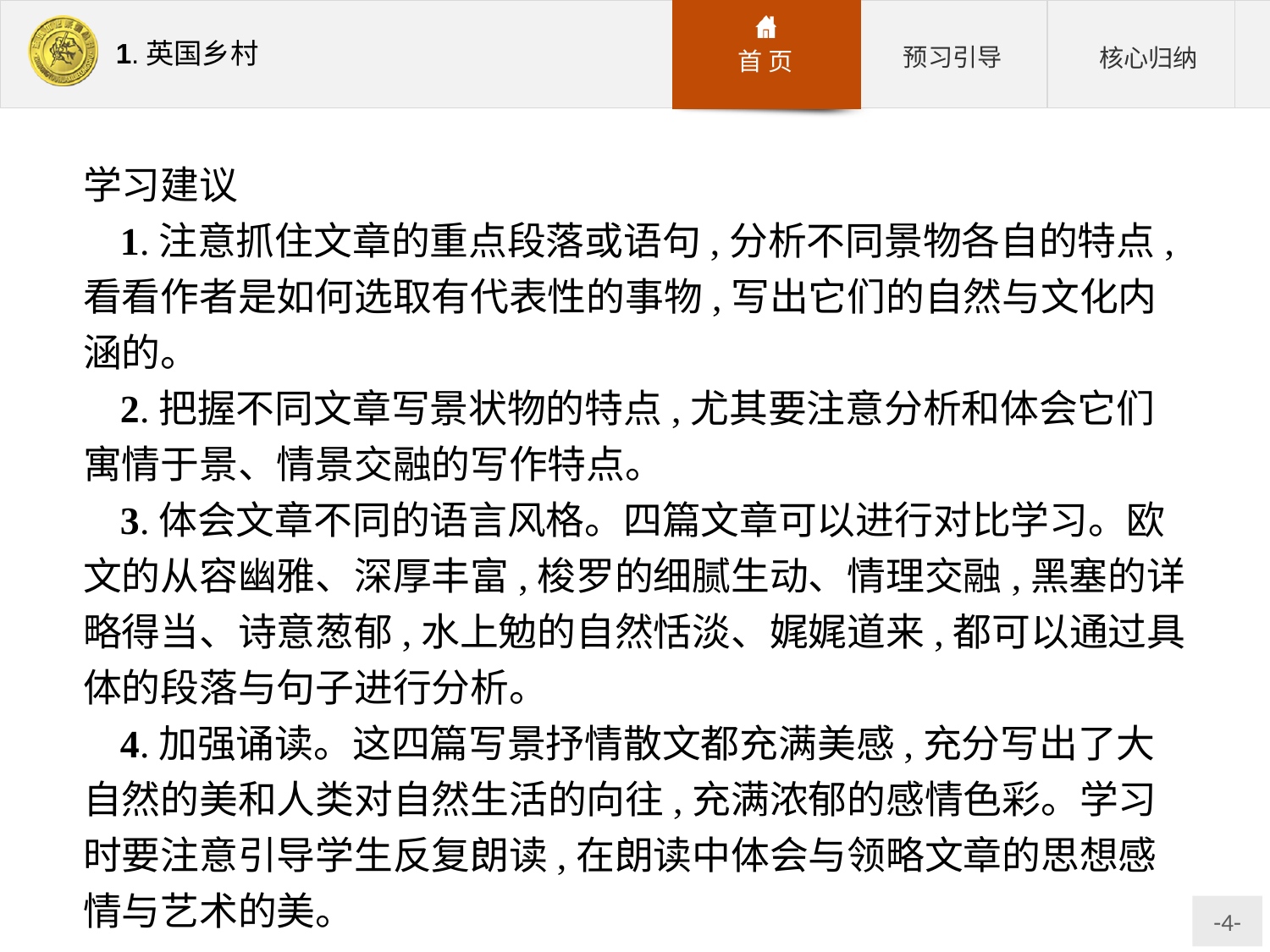

学习建议
1.注意抓住文章的重点段落或语句,分析不同景物各自的特点,看看作者是如何选取有代表性的事物,写出它们的自然与文化内涵的。
2.把握不同文章写景状物的特点,尤其要注意分析和体会它们寓情于景、情景交融的写作特点。
3.体会文章不同的语言风格。四篇文章可以进行对比学习。欧文的从容幽雅、深厚丰富,梭罗的细腻生动、情理交融,黑塞的详略得当、诗意葱郁,水上勉的自然恬淡、娓娓道来,都可以通过具体的段落与句子进行分析。
4.加强诵读。这四篇写景抒情散文都充满美感,充分写出了大自然的美和人类对自然生活的向往,充满浓郁的感情色彩。学习时要注意引导学生反复朗读,在朗读中体会与领略文章的思想感情与艺术的美。